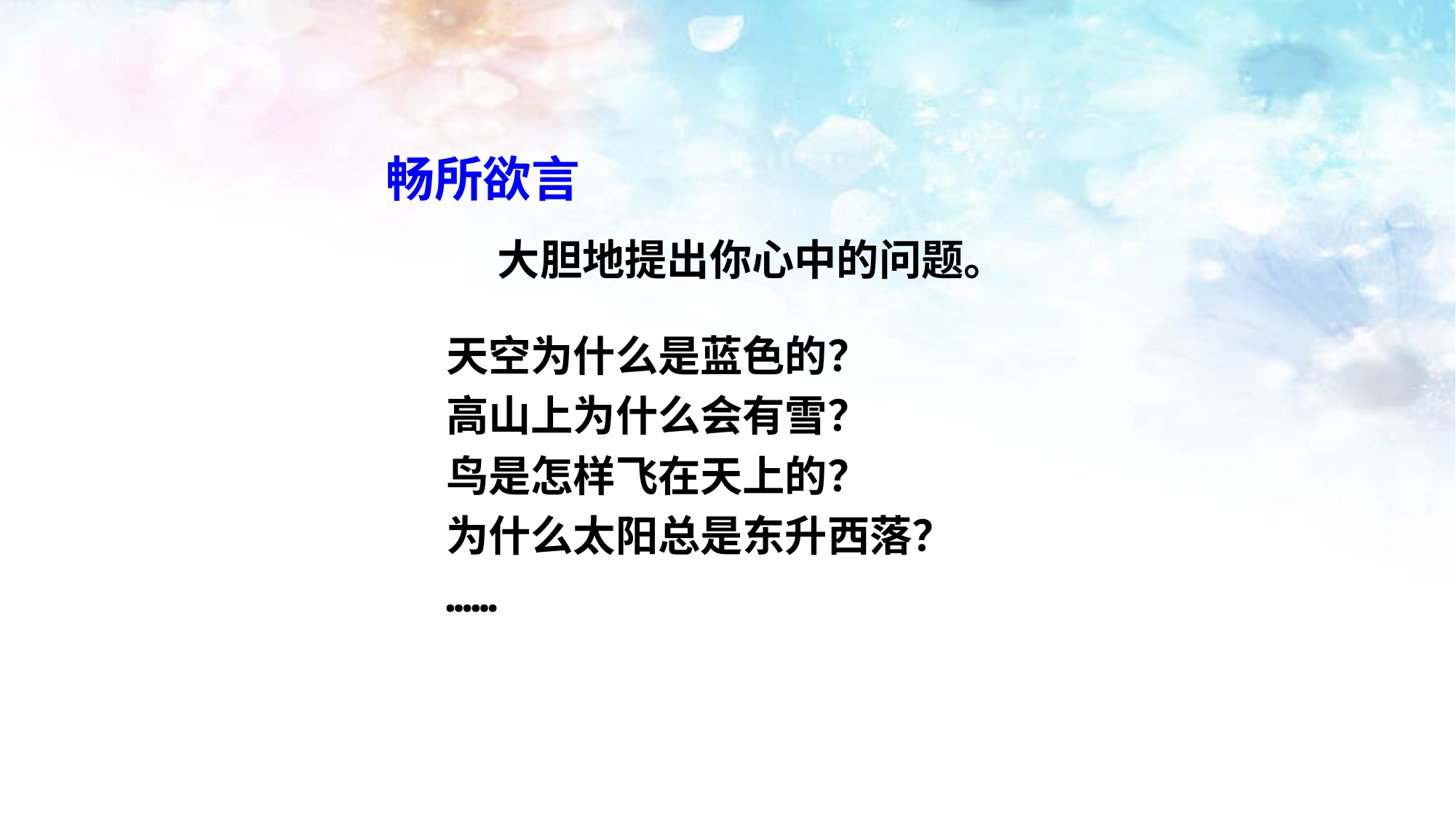

畅所欲言
大胆地提出你心中的问题。
天空为什么是蓝色的？
高山上为什么会有雪？
鸟是怎样飞在天上的？
为什么太阳总是东升西落？
……